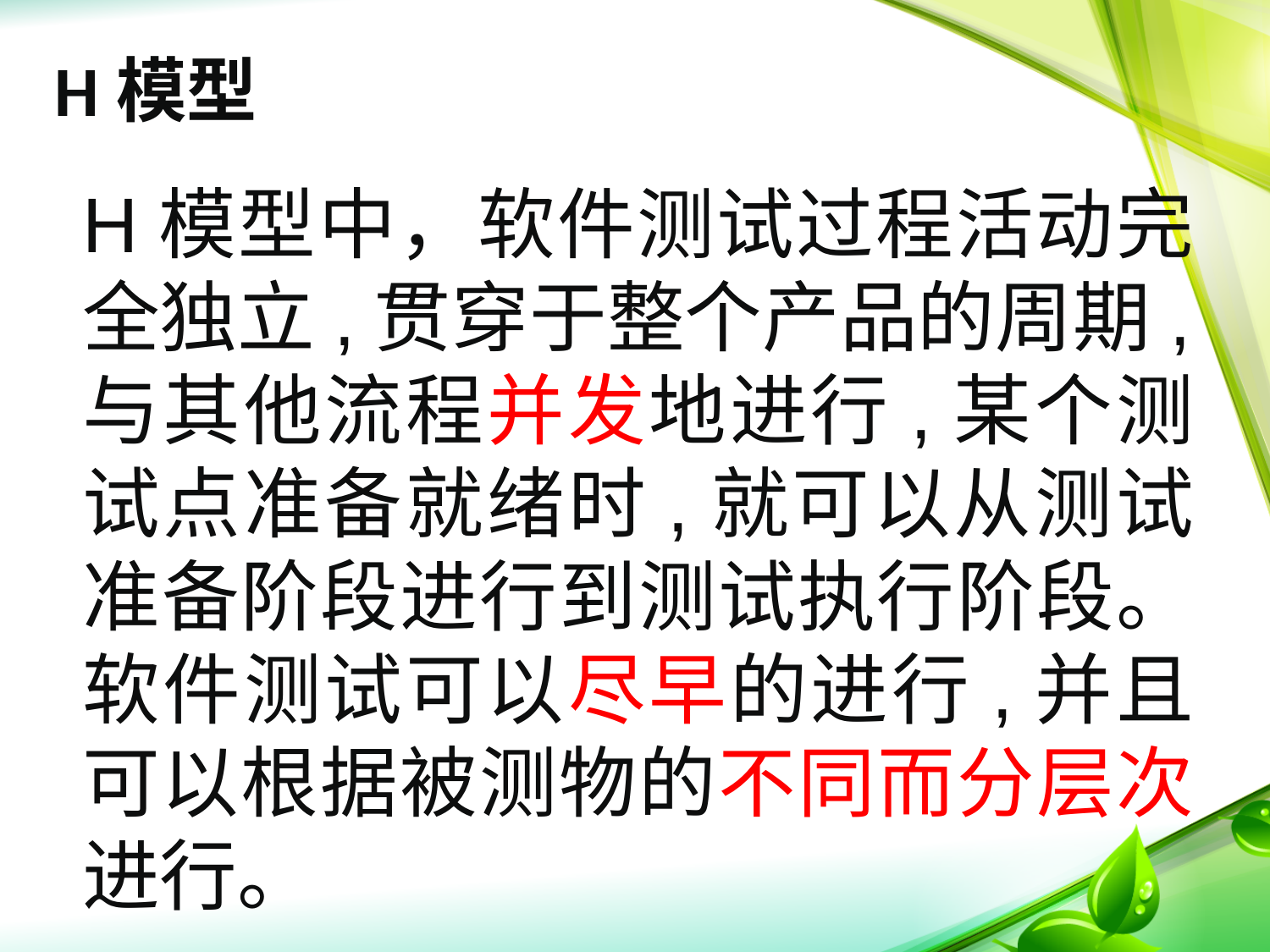

H模型
	H模型中，软件测试过程活动完全独立,贯穿于整个产品的周期,与其他流程并发地进行,某个测试点准备就绪时,就可以从测试准备阶段进行到测试执行阶段。软件测试可以尽早的进行,并且可以根据被测物的不同而分层次进行。